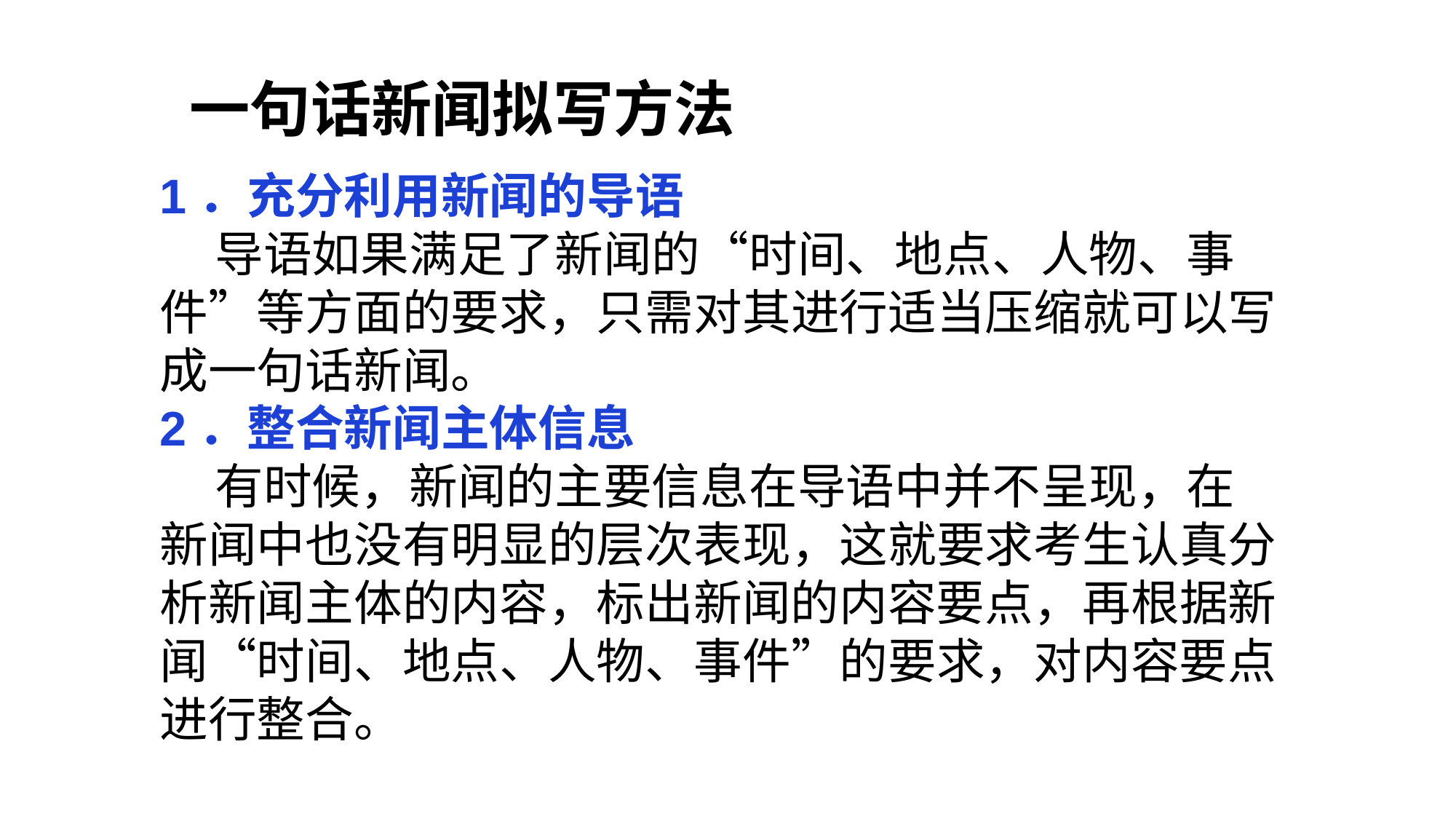

一句话新闻拟写方法
1．充分利用新闻的导语
    导语如果满足了新闻的“时间、地点、人物、事件”等方面的要求，只需对其进行适当压缩就可以写成一句话新闻。
2．整合新闻主体信息
    有时候，新闻的主要信息在导语中并不呈现，在新闻中也没有明显的层次表现，这就要求考生认真分析新闻主体的内容，标出新闻的内容要点，再根据新闻“时间、地点、人物、事件”的要求，对内容要点进行整合。